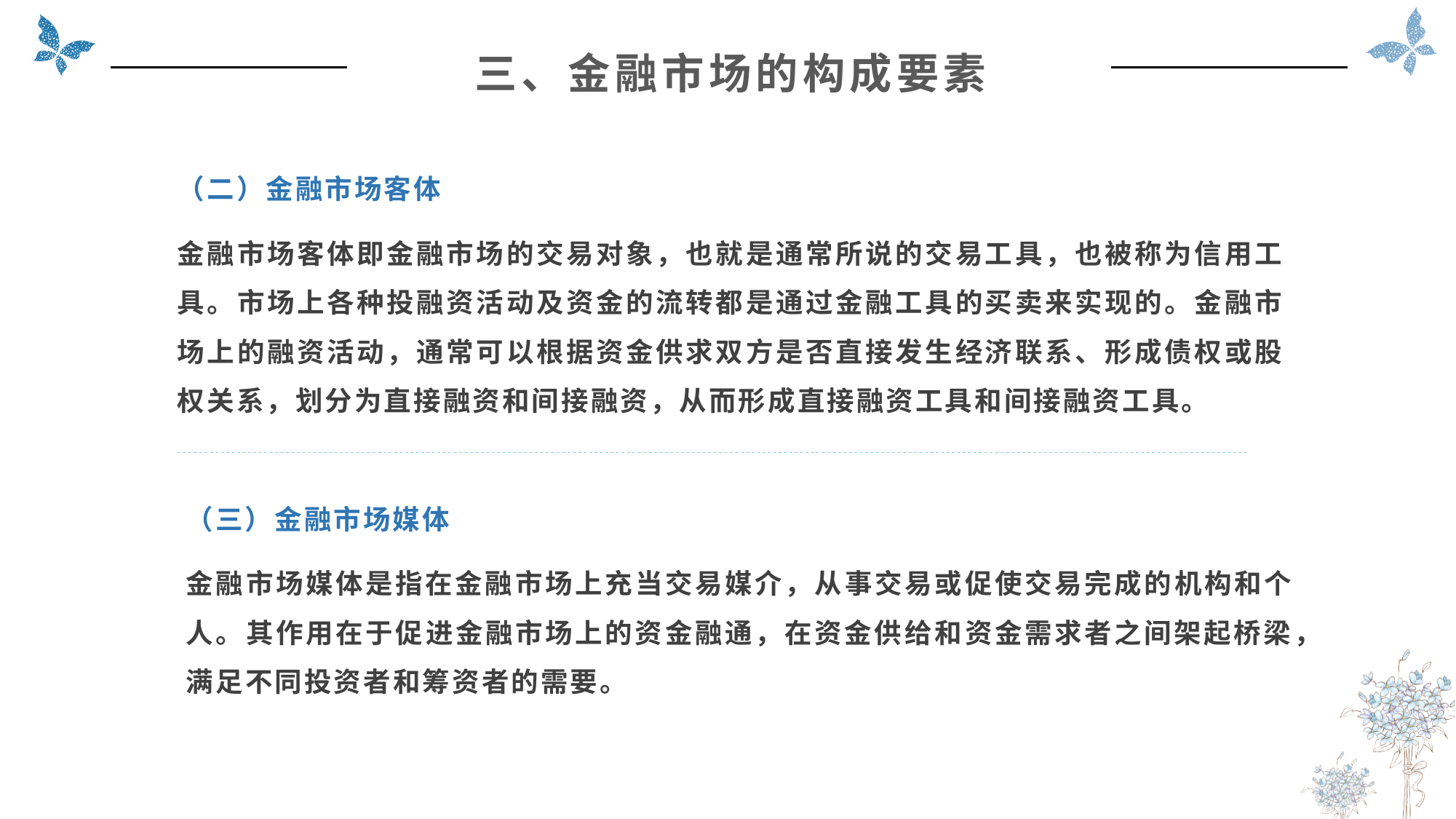

三、金融市场的构成要素
（二）金融市场客体
金融市场客体即金融市场的交易对象，也就是通常所说的交易工具，也被称为信用工具。市场上各种投融资活动及资金的流转都是通过金融工具的买卖来实现的。金融市场上的融资活动，通常可以根据资金供求双方是否直接发生经济联系、形成债权或股权关系，划分为直接融资和间接融资，从而形成直接融资工具和间接融资工具。
（三）金融市场媒体
金融市场媒体是指在金融市场上充当交易媒介，从事交易或促使交易完成的机构和个人。其作用在于促进金融市场上的资金融通，在资金供给和资金需求者之间架起桥梁，满足不同投资者和筹资者的需要。